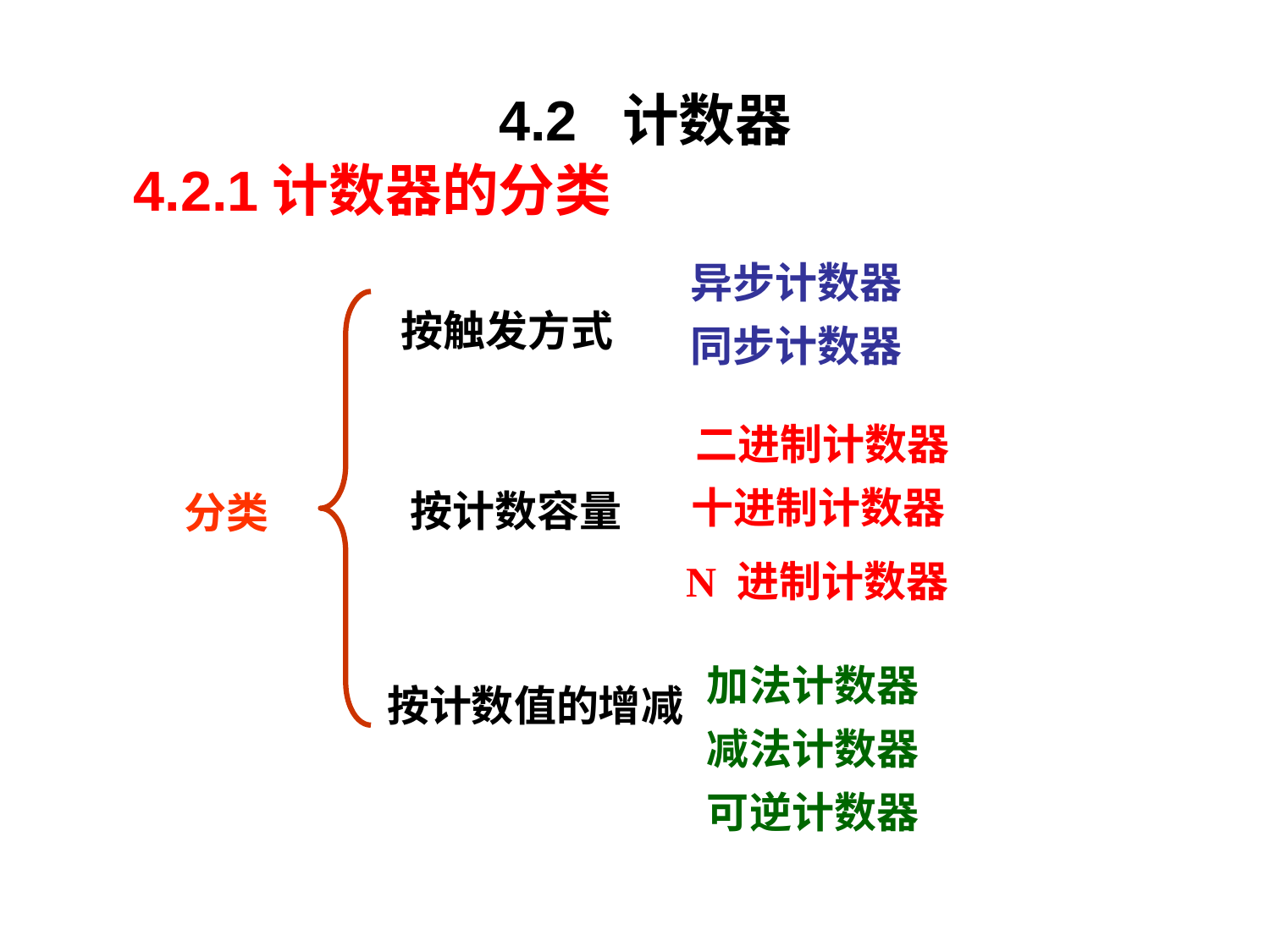

# 4.2  计数器
4.2.1计数器的分类
异步计数器
同步计数器

分类
按触发方式
 二进制计数器
十进制计数器
 N 进制计数器
按计数容量
加法计数器
减法计数器
可逆计数器
    按计数值的增减